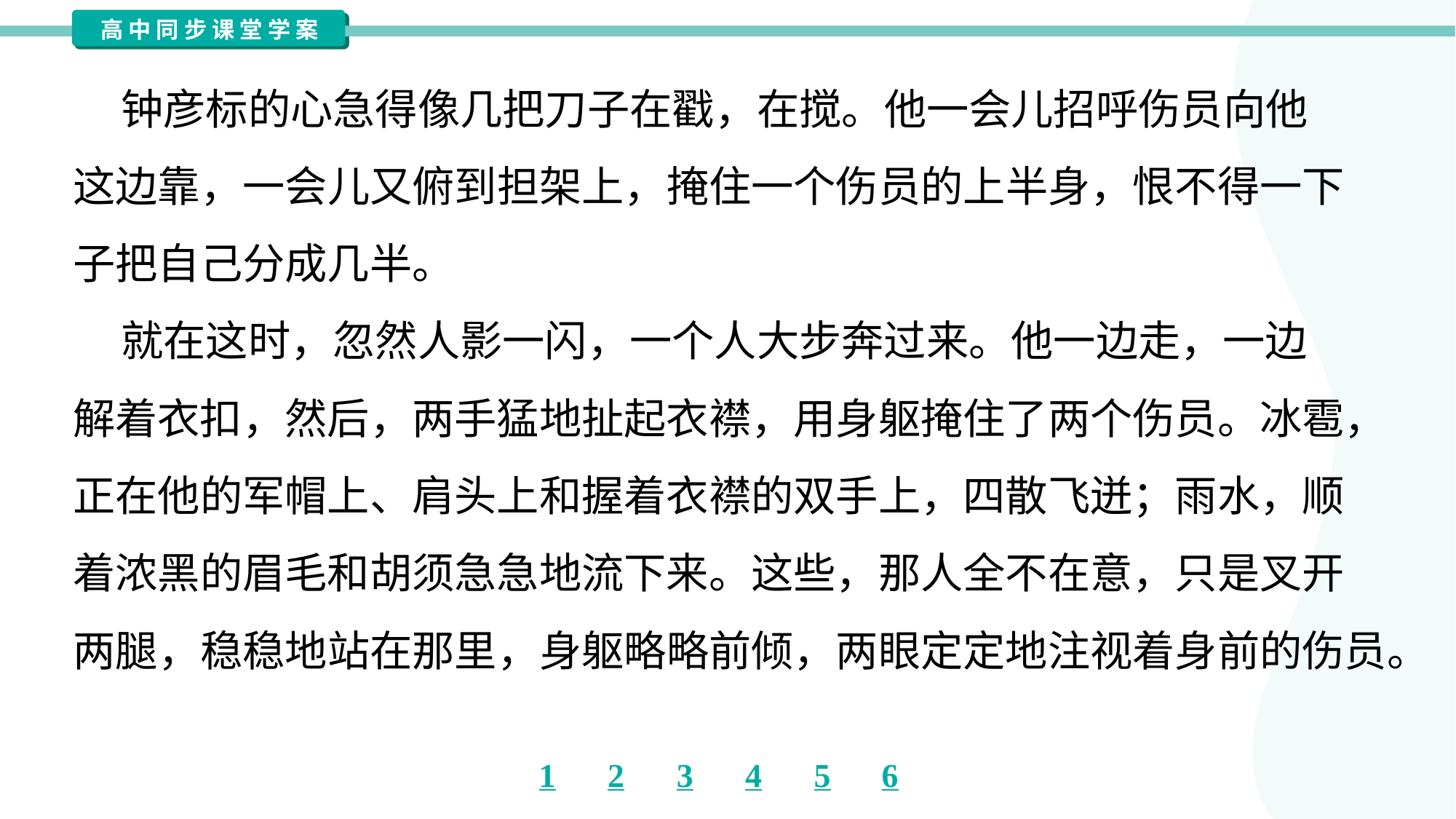

钟彦标的心急得像几把刀子在戳，在搅。他一会儿招呼伤员向他
这边靠，一会儿又俯到担架上，掩住一个伤员的上半身，恨不得一下
子把自己分成几半。
    就在这时，忽然人影一闪，一个人大步奔过来。他一边走，一边
解着衣扣，然后，两手猛地扯起衣襟，用身躯掩住了两个伤员。冰雹，
正在他的军帽上、肩头上和握着衣襟的双手上，四散飞迸；雨水，顺
着浓黑的眉毛和胡须急急地流下来。这些，那人全不在意，只是叉开
两腿，稳稳地站在那里，身躯略略前倾，两眼定定地注视着身前的伤员。